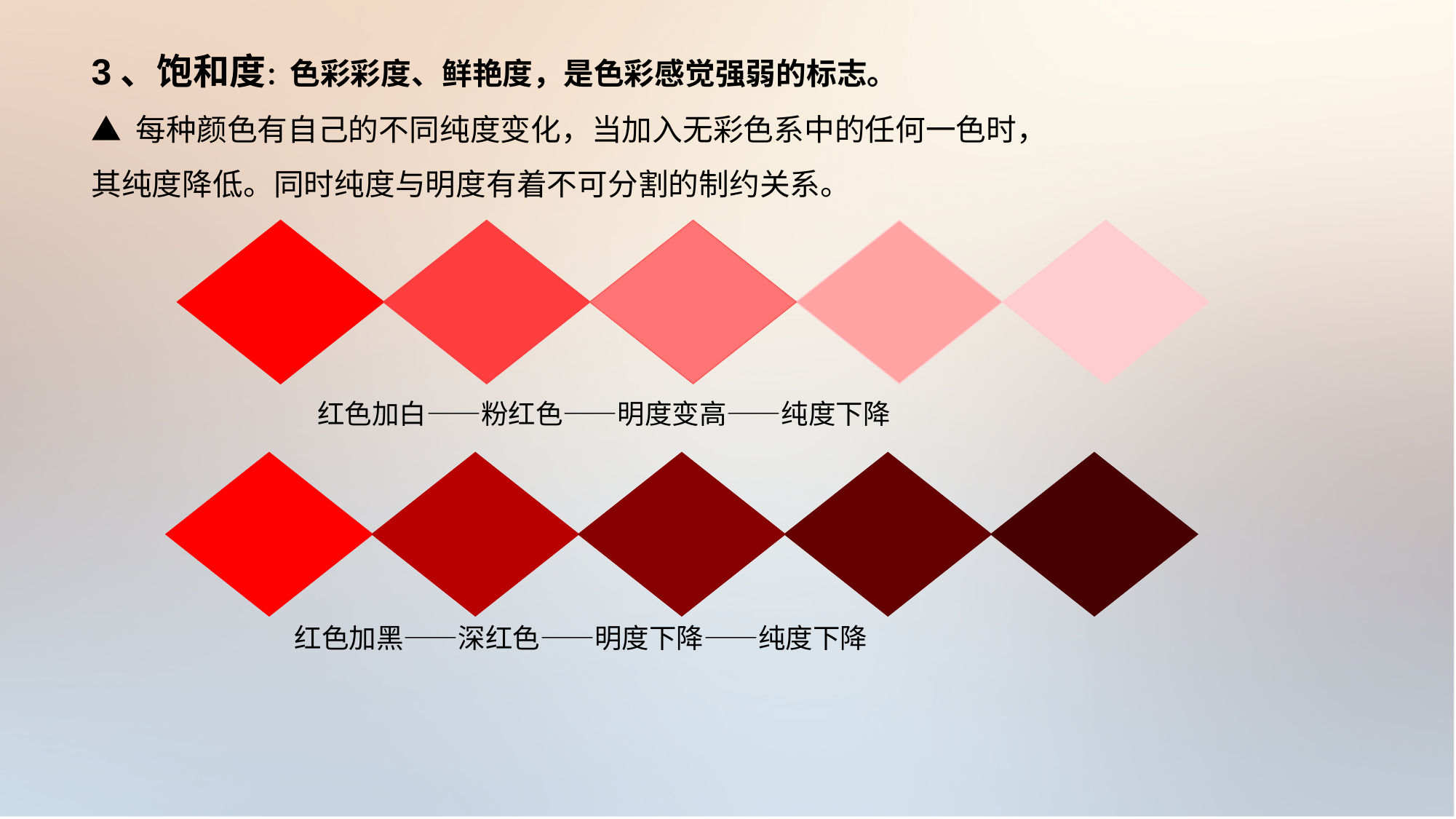

3、饱和度：色彩彩度、鲜艳度，是色彩感觉强弱的标志。
▲ 每种颜色有自己的不同纯度变化，当加入无彩色系中的任何一色时，
其纯度降低。同时纯度与明度有着不可分割的制约关系。

红色加白——粉红色——明度变高——纯度下降

红色加黑——深红色——明度下降——纯度下降